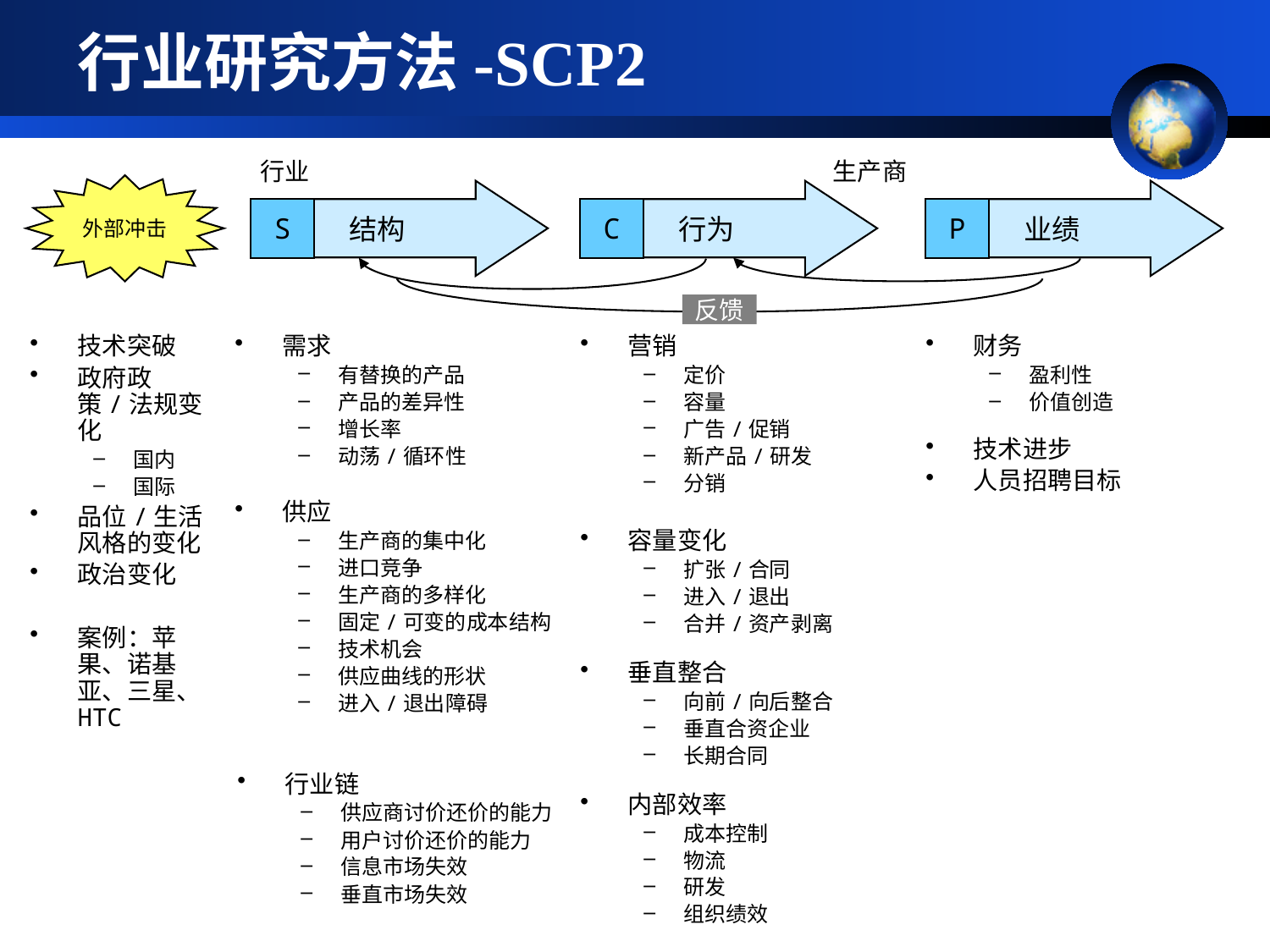

行业研究方法-SCP2
行业
生产商
外部冲击
结构
行为
业绩
S
C
P

反馈
技术突破
政府政策/法规变化
国内
国际
品位/生活风格的变化
政治变化

案例：苹果、诺基亚、三星、HTC
需求
有替换的产品
产品的差异性
增长率
动荡/循环性
营销
定价
容量
广告/促销
新产品/研发
分销
财务
盈利性
价值创造
技术进步
人员招聘目标
供应
生产商的集中化
进口竞争
生产商的多样化
固定/可变的成本结构
技术机会
供应曲线的形状
进入/退出障碍
容量变化
扩张/合同
进入/退出
合并/资产剥离
垂直整合
向前/向后整合
垂直合资企业
长期合同
行业链
供应商讨价还价的能力
用户讨价还价的能力
信息市场失效
垂直市场失效
内部效率
成本控制
物流
研发
组织绩效